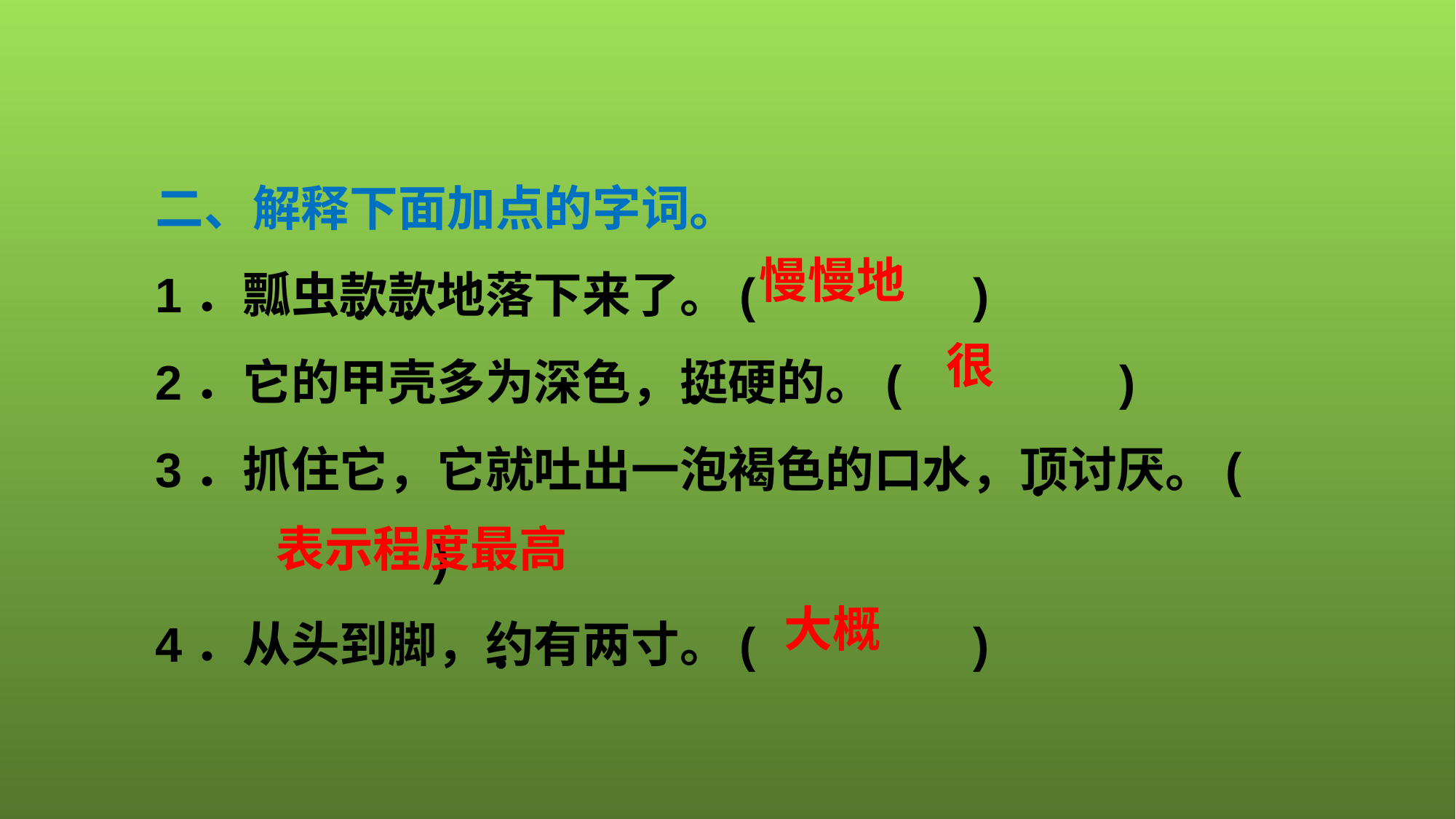

二、解释下面加点的字词。
1．瓢虫款款地落下来了。(　　　　)
2．它的甲壳多为深色，挺硬的。(　　　　)
3．抓住它，它就吐出一泡褐色的口水，顶讨厌。(　　　     　)
4．从头到脚，约有两寸。(　　　　)
慢慢地
．．
很
．
．
表示程度最高
大概
．